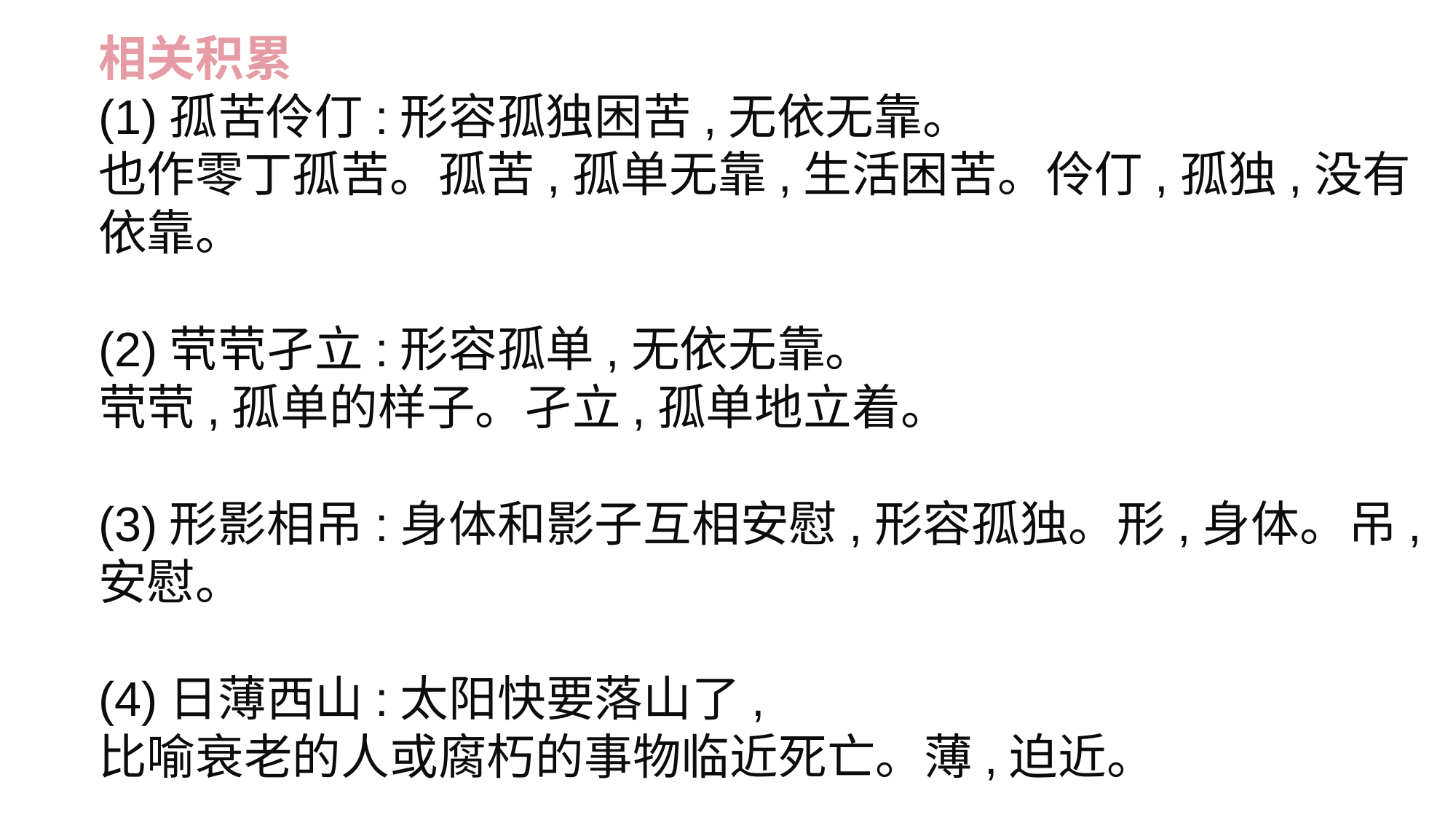

相关积累
(1)孤苦伶仃:形容孤独困苦,无依无靠。
也作零丁孤苦。孤苦,孤单无靠,生活困苦。伶仃,孤独,没有依靠。

(2)茕茕孑立:形容孤单,无依无靠。
茕茕,孤单的样子。孑立,孤单地立着。

(3)形影相吊:身体和影子互相安慰,形容孤独。形,身体。吊,安慰。

(4)日薄西山:太阳快要落山了,
比喻衰老的人或腐朽的事物临近死亡。薄,迫近。

(5)皇天后土:古代对天地的尊称。皇天,指天。后土,指地。